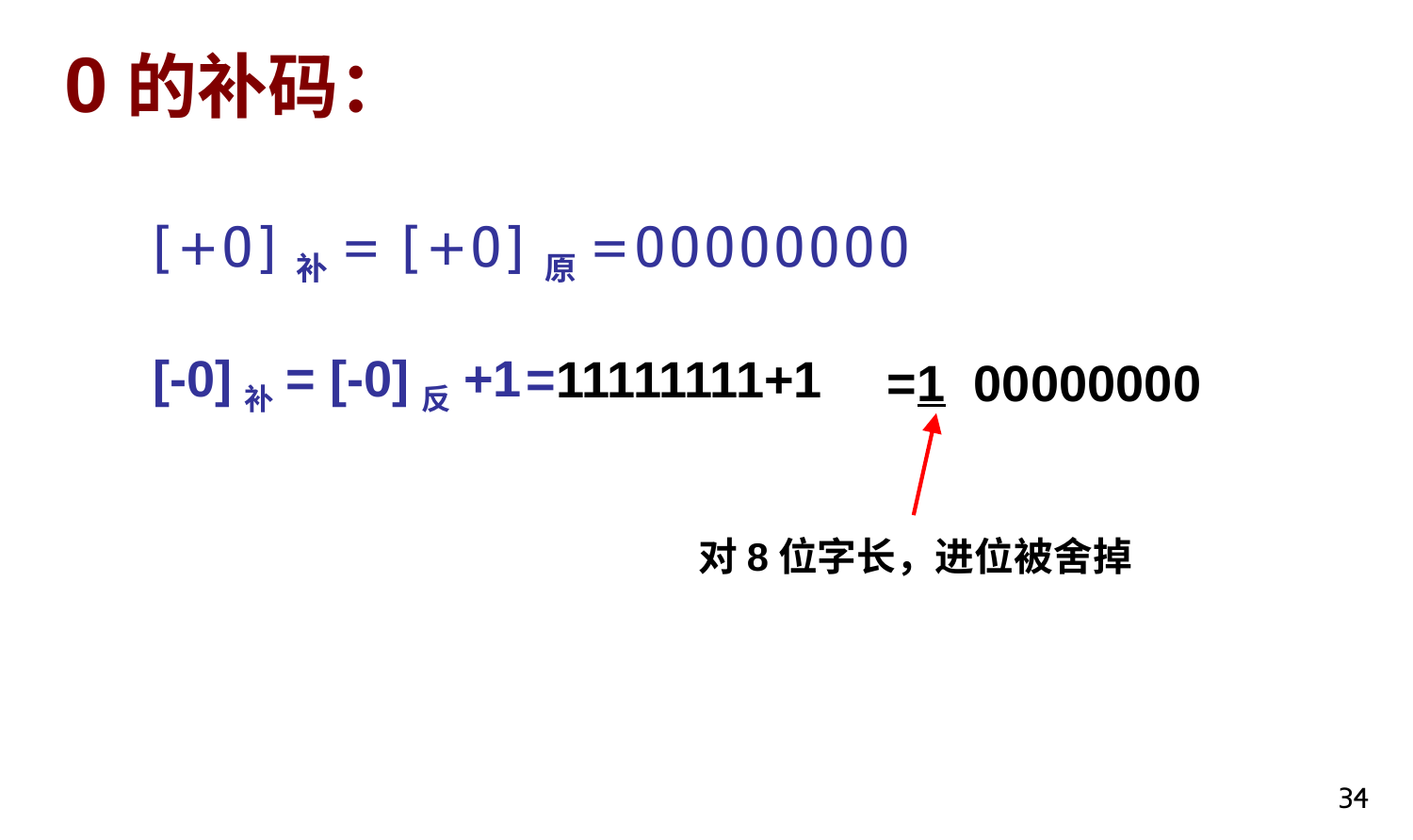

# 0的补码：
[+0]补= [+0]原=00000000
=1  00000000
[-0]补= [-0]反+1
=11111111+1

对8位字长，进位被舍掉
34